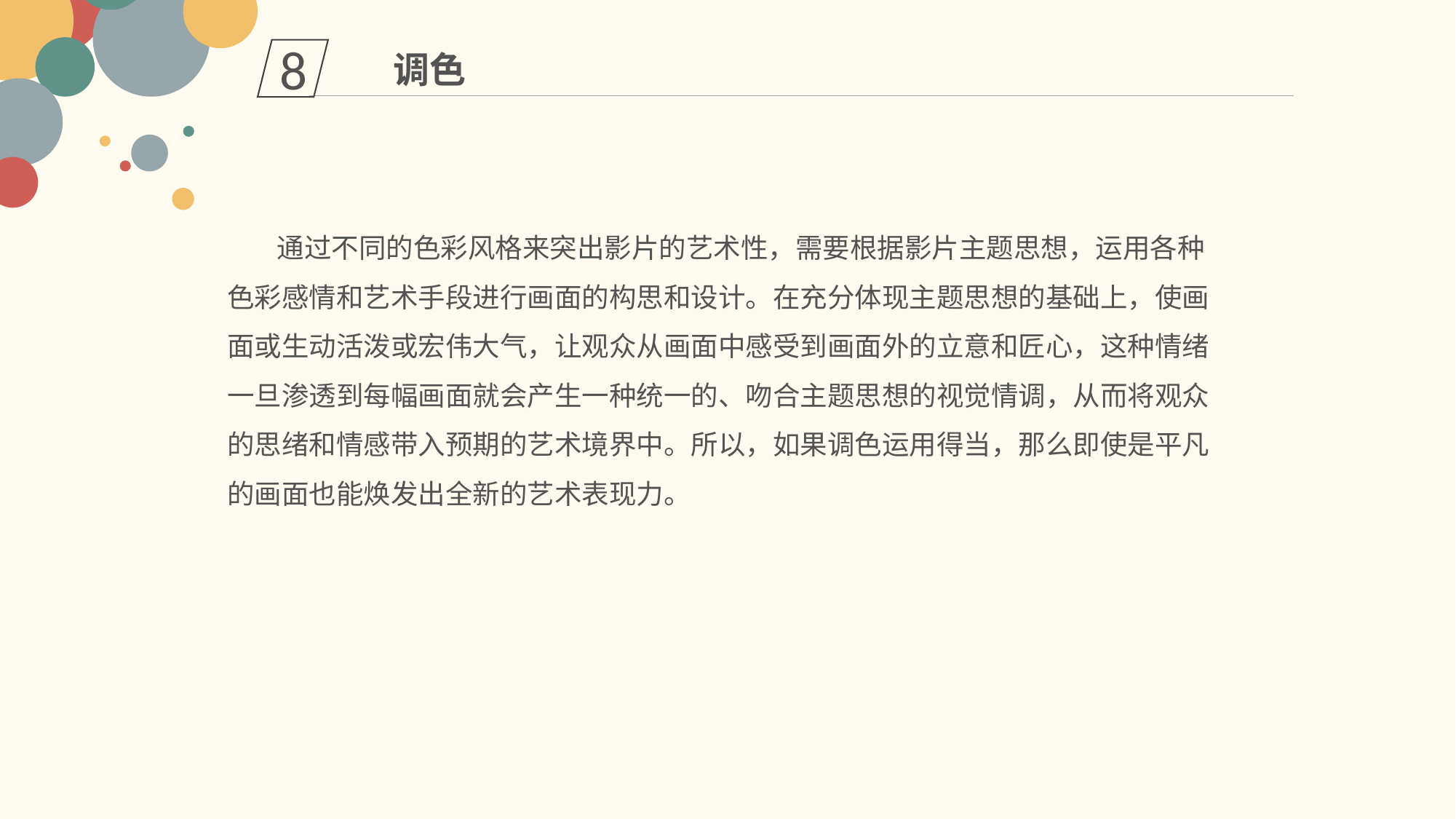

8
调色
       通过不同的色彩风格来突出影片的艺术性，需要根据影片主题思想，运用各种色彩感情和艺术手段进行画面的构思和设计。在充分体现主题思想的基础上，使画面或生动活泼或宏伟大气，让观众从画面中感受到画面外的立意和匠心，这种情绪一旦渗透到每幅画面就会产生一种统一的、吻合主题思想的视觉情调，从而将观众的思绪和情感带入预期的艺术境界中。所以，如果调色运用得当，那么即使是平凡的画面也能焕发出全新的艺术表现力。